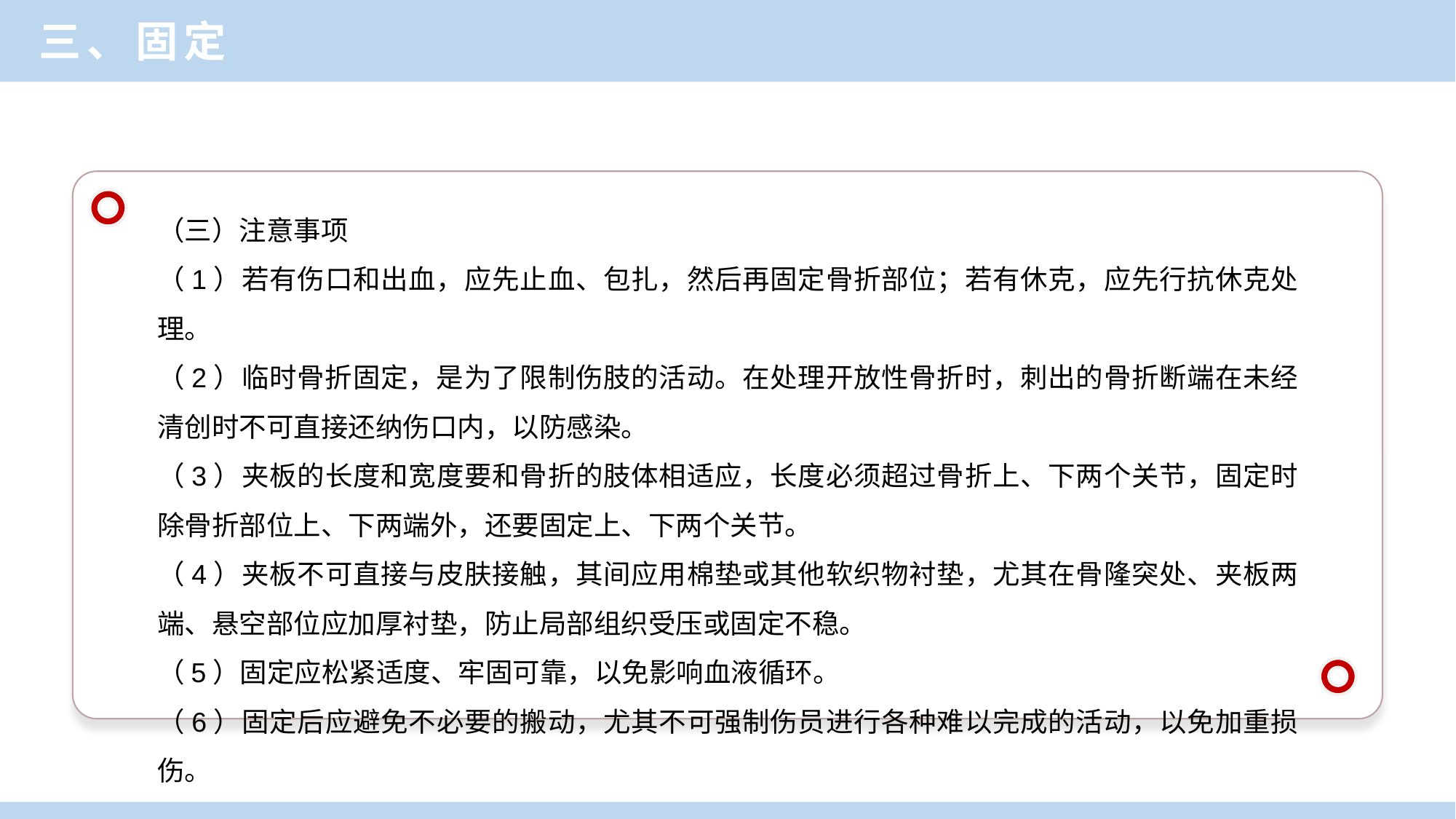

三、固定

（三）注意事项
（1）若有伤口和出血，应先止血、包扎，然后再固定骨折部位；若有休克，应先行抗休克处理。
（2）临时骨折固定，是为了限制伤肢的活动。在处理开放性骨折时，刺出的骨折断端在未经清创时不可直接还纳伤口内，以防感染。
（3）夹板的长度和宽度要和骨折的肢体相适应，长度必须超过骨折上、下两个关节，固定时除骨折部位上、下两端外，还要固定上、下两个关节。
（4）夹板不可直接与皮肤接触，其间应用棉垫或其他软织物衬垫，尤其在骨隆突处、夹板两端、悬空部位应加厚衬垫，防止局部组织受压或固定不稳。
（5）固定应松紧适度、牢固可靠，以免影响血液循环。
（6）固定后应避免不必要的搬动，尤其不可强制伤员进行各种难以完成的活动，以免加重损伤。